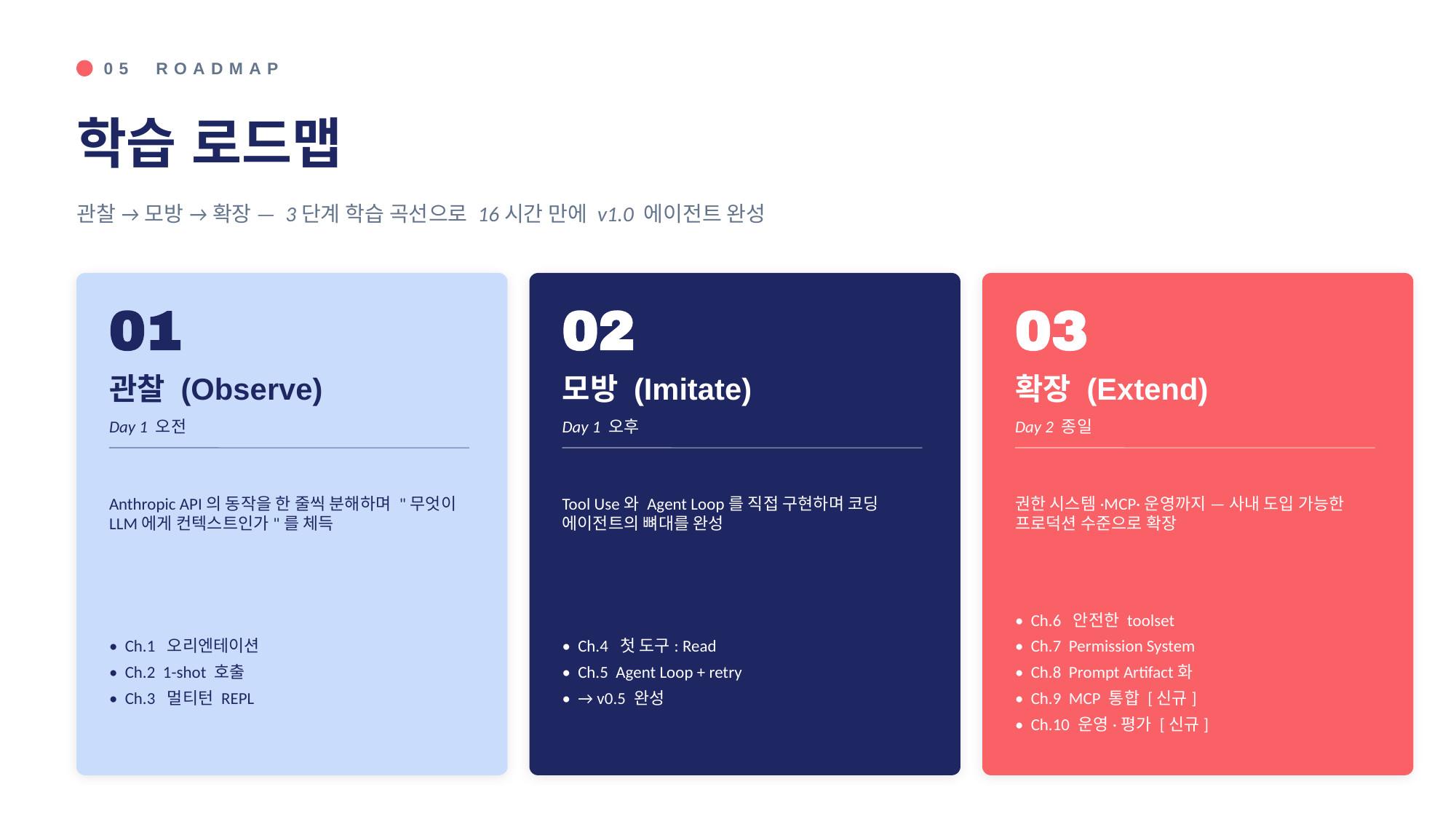

05  ROADMAP

학습 로드맵
관찰 → 모방 → 확장 — 3단계 학습 곡선으로 16시간 만에 v1.0 에이전트 완성

01
02
03
관찰 (Observe)
모방 (Imitate)
확장 (Extend)
Day 1 오전
Day 1 오후
Day 2 종일

Anthropic API의 동작을 한 줄씩 분해하며 "무엇이 LLM에게 컨텍스트인가"를 체득
Tool Use와 Agent Loop를 직접 구현하며 코딩 에이전트의 뼈대를 완성
권한 시스템·MCP·운영까지 — 사내 도입 가능한 프로덕션 수준으로 확장
•  Ch.1  오리엔테이션
•  Ch.2  1-shot 호출
•  Ch.3  멀티턴 REPL
•  Ch.4  첫 도구: Read
•  Ch.5  Agent Loop + retry
•  → v0.5 완성
•  Ch.6  안전한 toolset
•  Ch.7  Permission System
•  Ch.8  Prompt Artifact화
•  Ch.9  MCP 통합 [신규]
•  Ch.10 운영·평가 [신규]